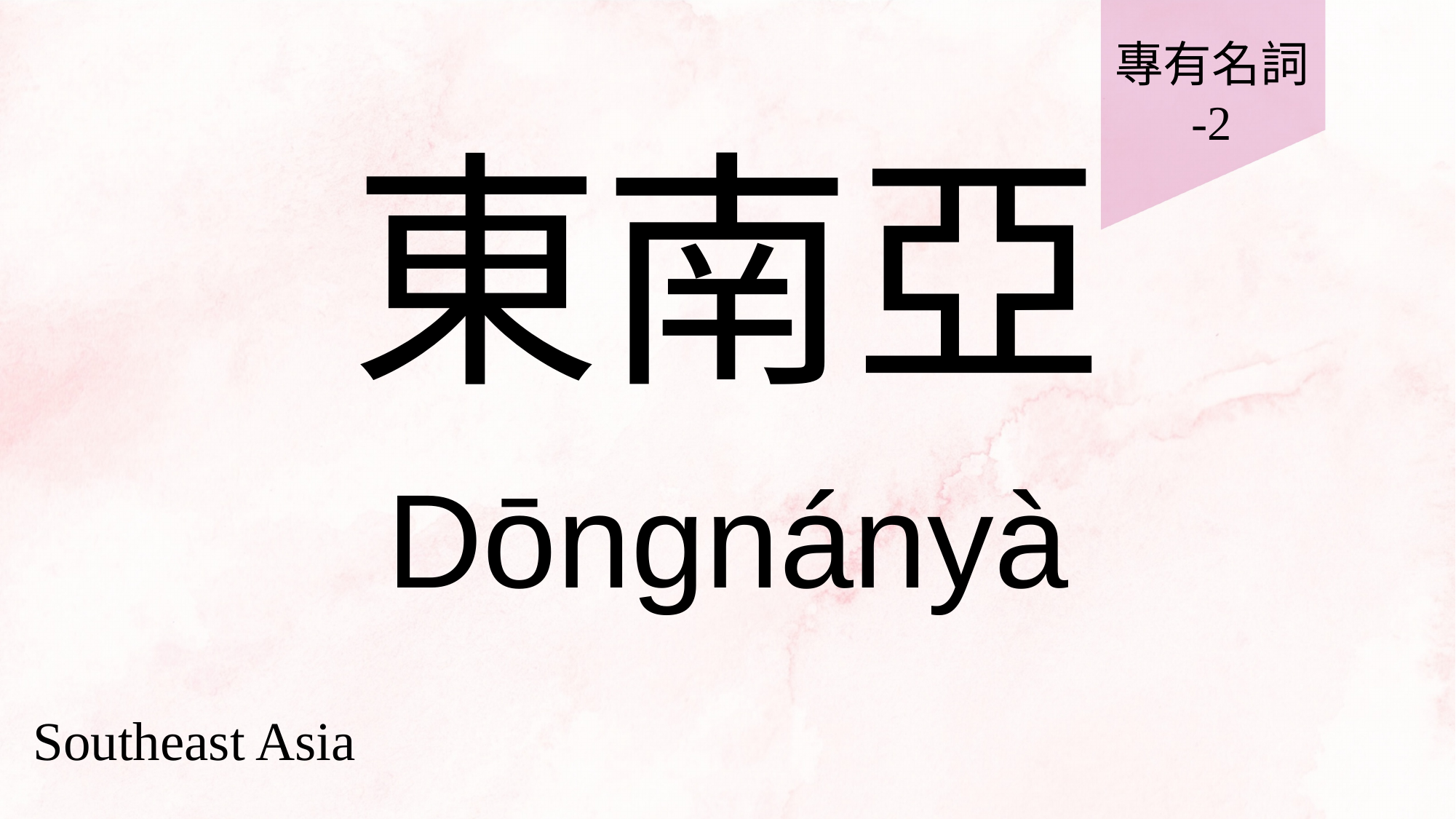

專有名詞
-2
# 東南亞
Dōngnányà
Southeast Asia